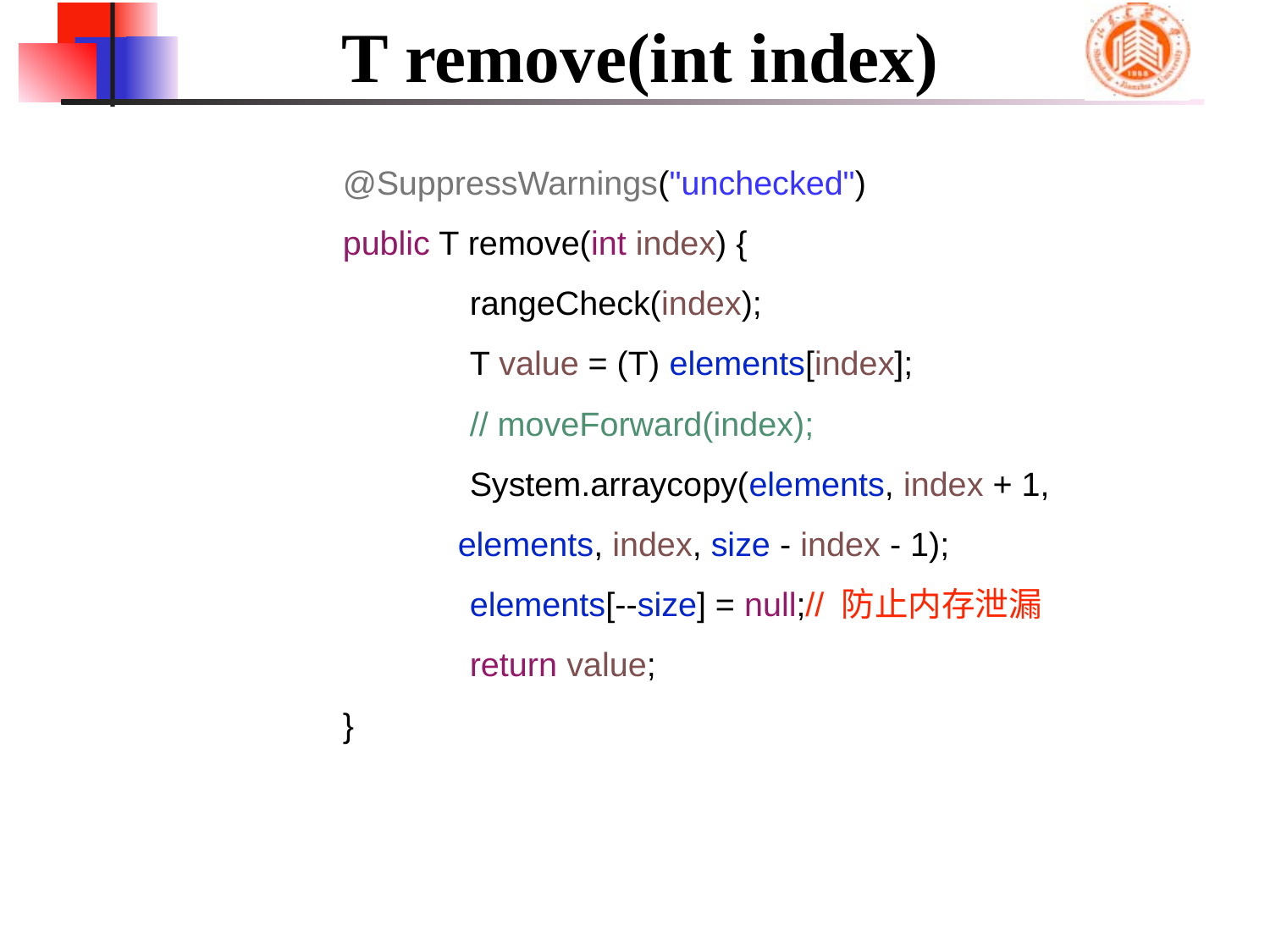

# T remove(int index)
	@SuppressWarnings("unchecked")
	public T remove(int index) {
		rangeCheck(index);
		T value = (T) elements[index];
		// moveForward(index);
		System.arraycopy(elements, index + 1,
                          elements, index, size - index - 1);
		elements[--size] = null;// 防止内存泄漏
		return value;
	}